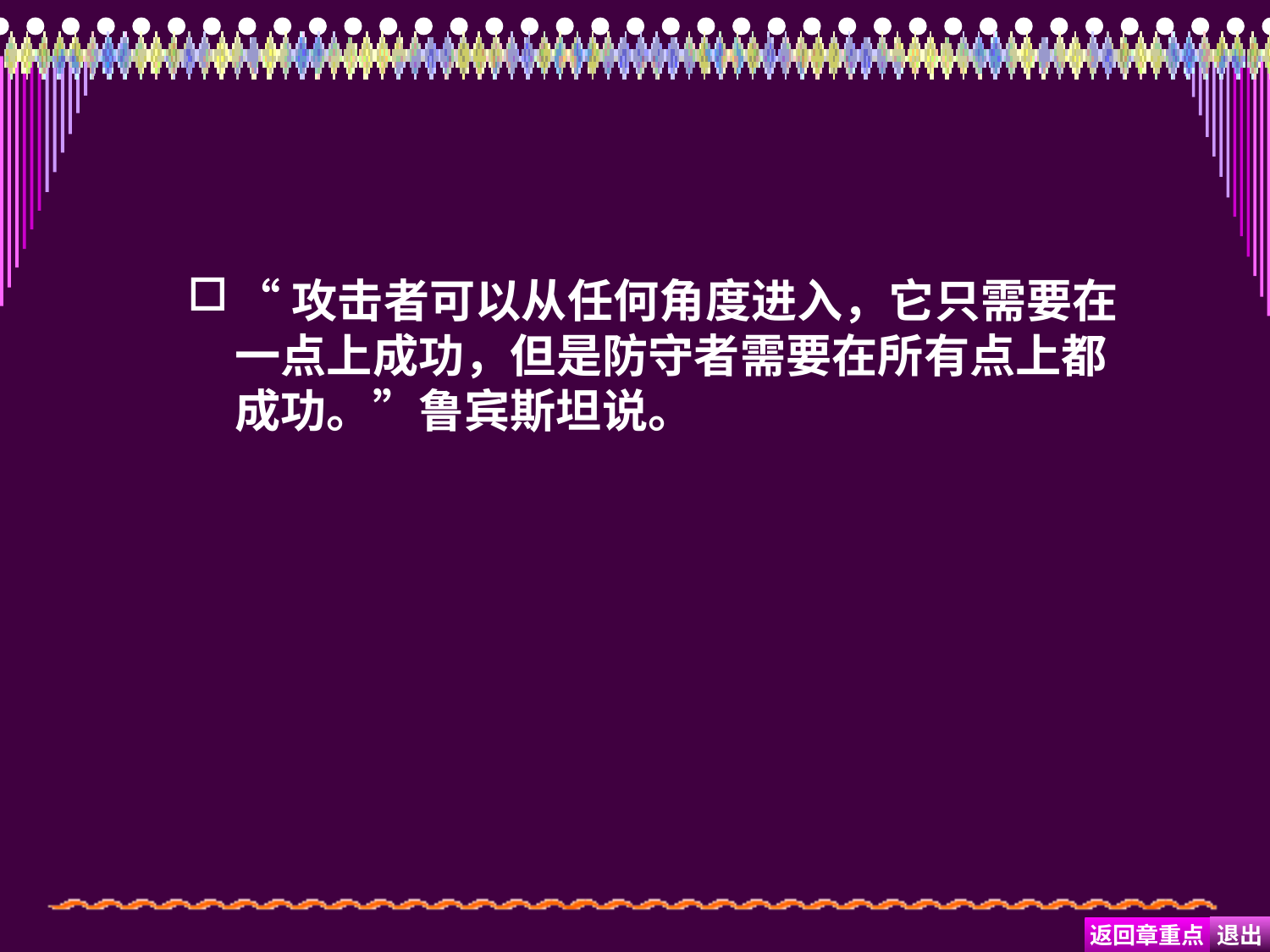

#
“攻击者可以从任何角度进入，它只需要在一点上成功，但是防守者需要在所有点上都成功。”鲁宾斯坦说。